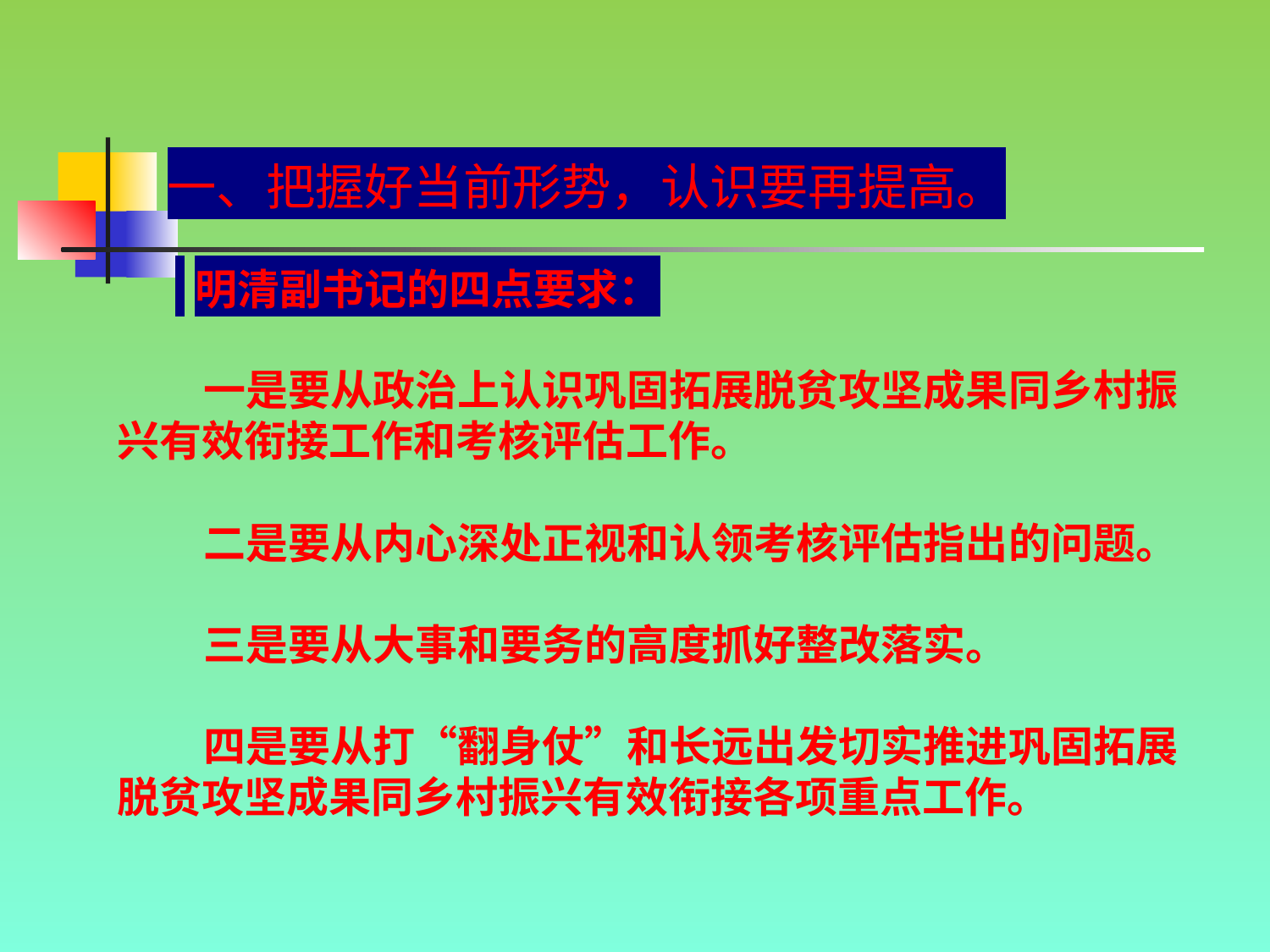

一、把握好当前形势，认识要再提高。
        明清副书记的四点要求：

        一是要从政治上认识巩固拓展脱贫攻坚成果同乡村振兴有效衔接工作和考核评估工作。

        二是要从内心深处正视和认领考核评估指出的问题。

        三是要从大事和要务的高度抓好整改落实。

        四是要从打“翻身仗”和长远出发切实推进巩固拓展脱贫攻坚成果同乡村振兴有效衔接各项重点工作。